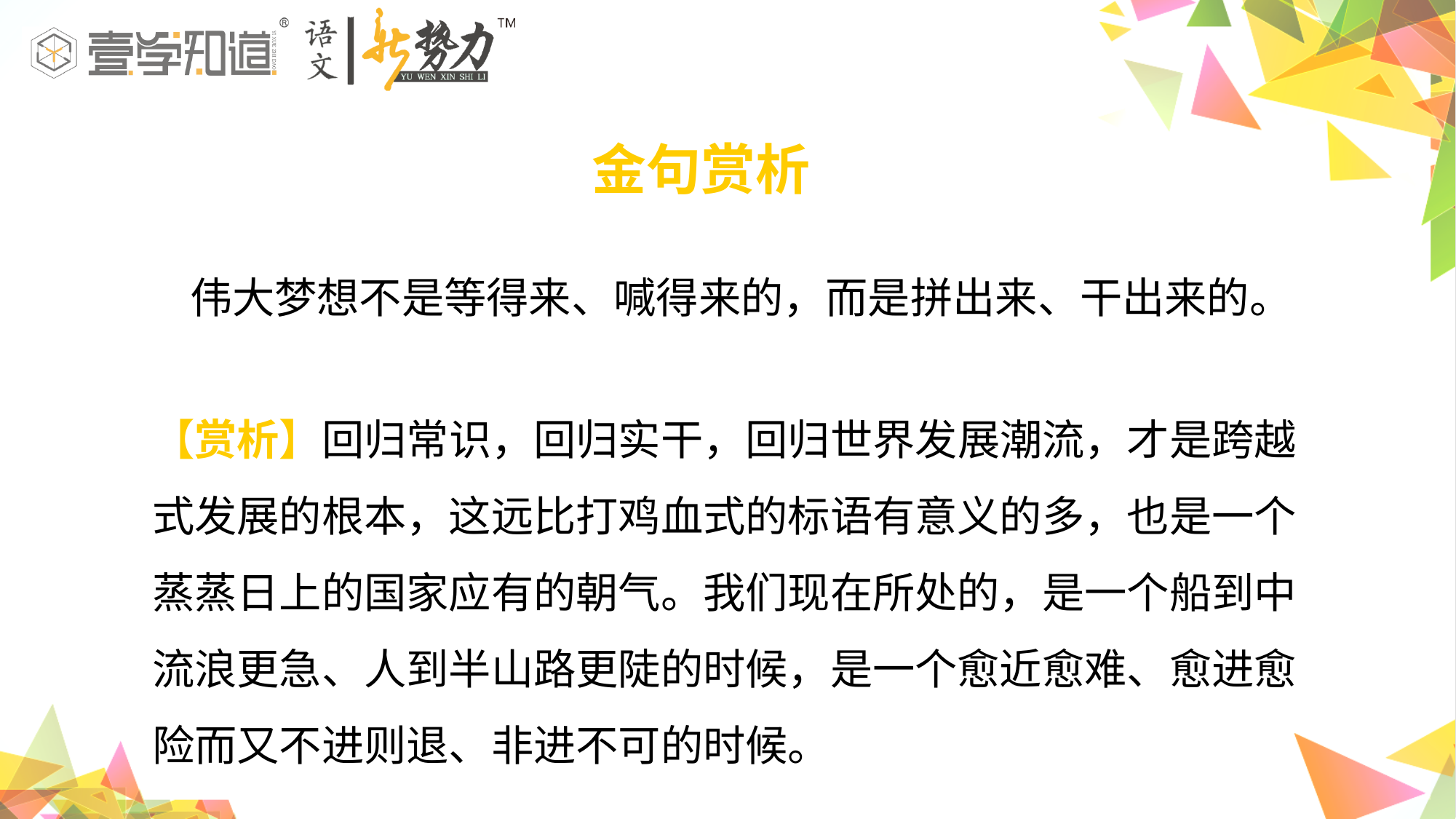

金句赏析
伟大梦想不是等得来、喊得来的，而是拼出来、干出来的。
【赏析】回归常识，回归实干，回归世界发展潮流，才是跨越式发展的根本，这远比打鸡血式的标语有意义的多，也是一个蒸蒸日上的国家应有的朝气。我们现在所处的，是一个船到中流浪更急、人到半山路更陡的时候，是一个愈近愈难、愈进愈险而又不进则退、非进不可的时候。